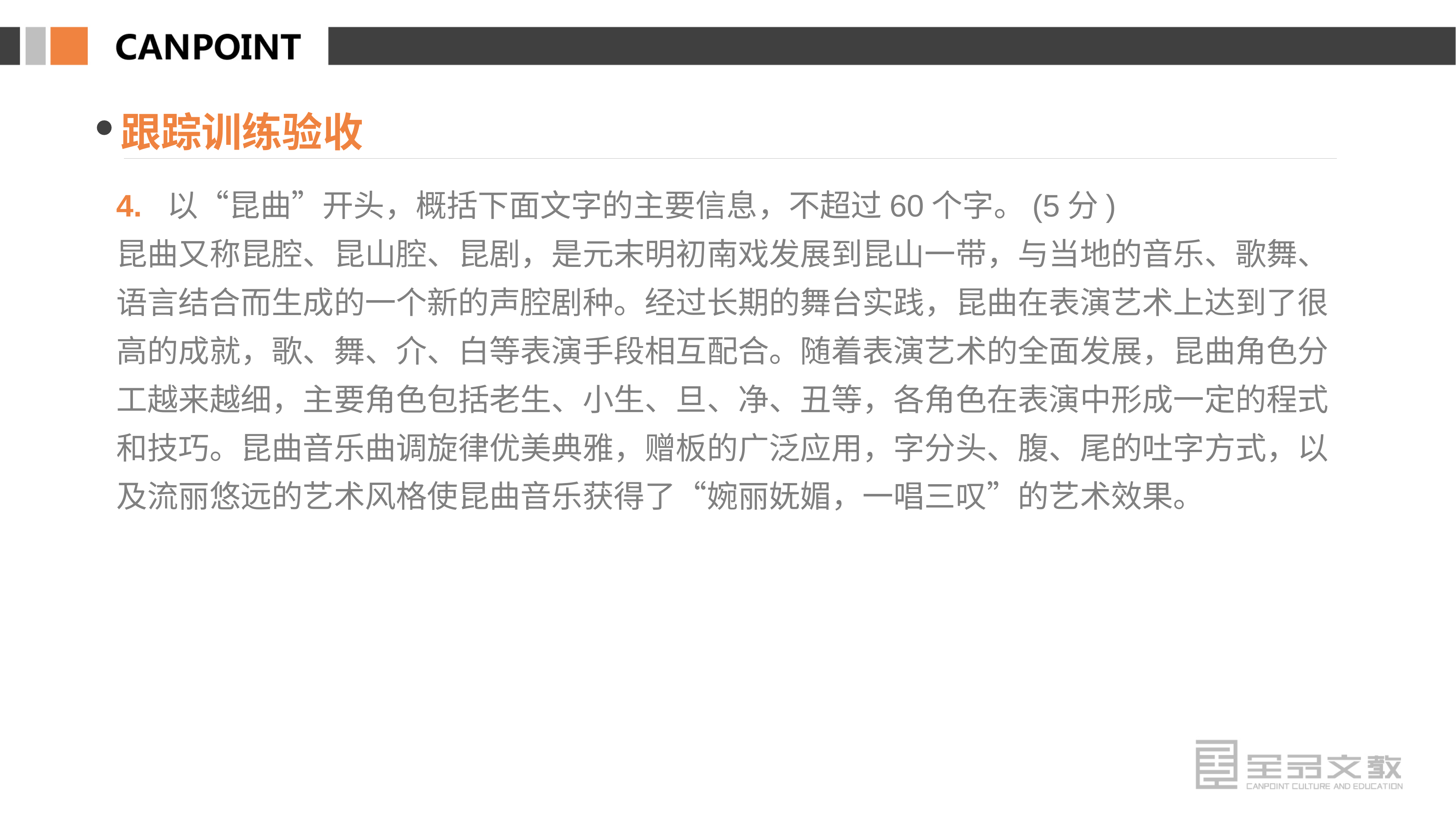

跟踪训练验收

4.  以“昆曲”开头，概括下面文字的主要信息，不超过60个字。(5分)
昆曲又称昆腔、昆山腔、昆剧，是元末明初南戏发展到昆山一带，与当地的音乐、歌舞、语言结合而生成的一个新的声腔剧种。经过长期的舞台实践，昆曲在表演艺术上达到了很高的成就，歌、舞、介、白等表演手段相互配合。随着表演艺术的全面发展，昆曲角色分工越来越细，主要角色包括老生、小生、旦、净、丑等，各角色在表演中形成一定的程式和技巧。昆曲音乐曲调旋律优美典雅，赠板的广泛应用，字分头、腹、尾的吐字方式，以及流丽悠远的艺术风格使昆曲音乐获得了“婉丽妩媚，一唱三叹”的艺术效果。